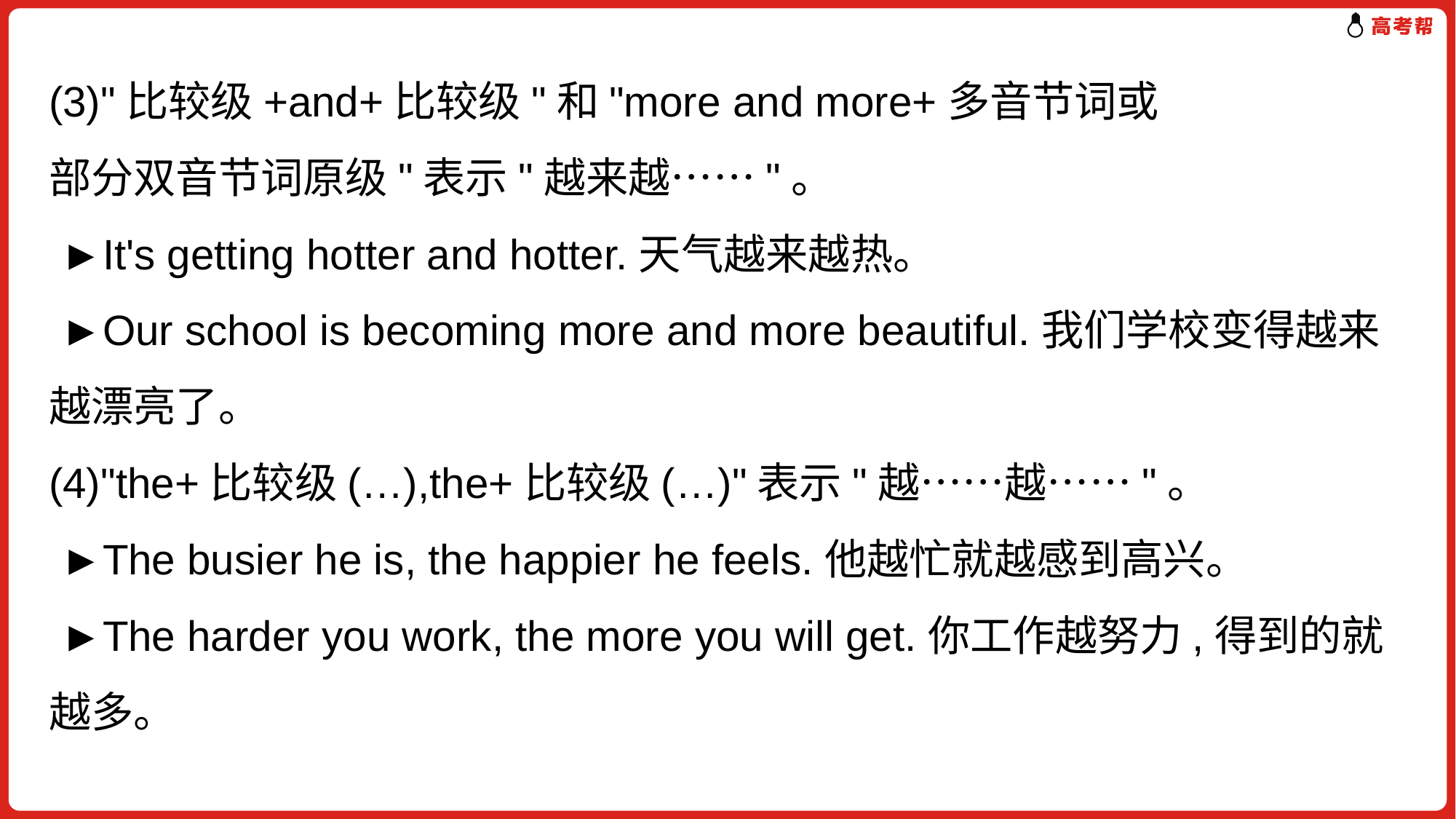

(3)"比较级+and+比较级"和"more and more+多音节词或
部分双音节词原级"表示"越来越……"。
 ►It's getting hotter and hotter.天气越来越热。
 ►Our school is becoming more and more beautiful.我们学校变得越来越漂亮了。
(4)"the+比较级(…),the+比较级(…)"表示"越……越……"。
 ►The busier he is, the happier he feels.他越忙就越感到高兴。
 ►The harder you work, the more you will get.你工作越努力,得到的就越多。